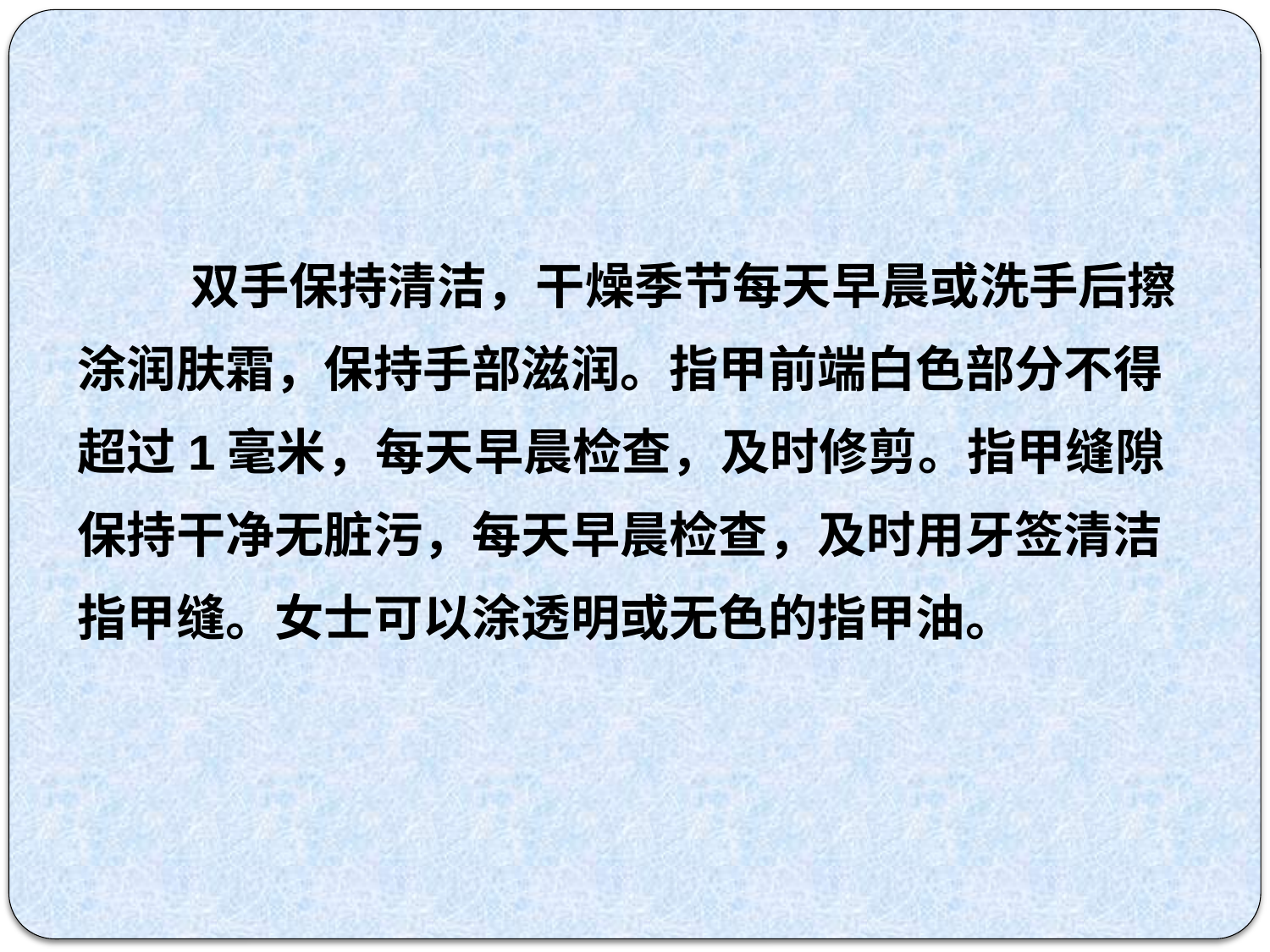

双手保持清洁，干燥季节每天早晨或洗手后擦涂润肤霜，保持手部滋润。指甲前端白色部分不得超过1毫米，每天早晨检查，及时修剪。指甲缝隙保持干净无脏污，每天早晨检查，及时用牙签清洁指甲缝。女士可以涂透明或无色的指甲油。